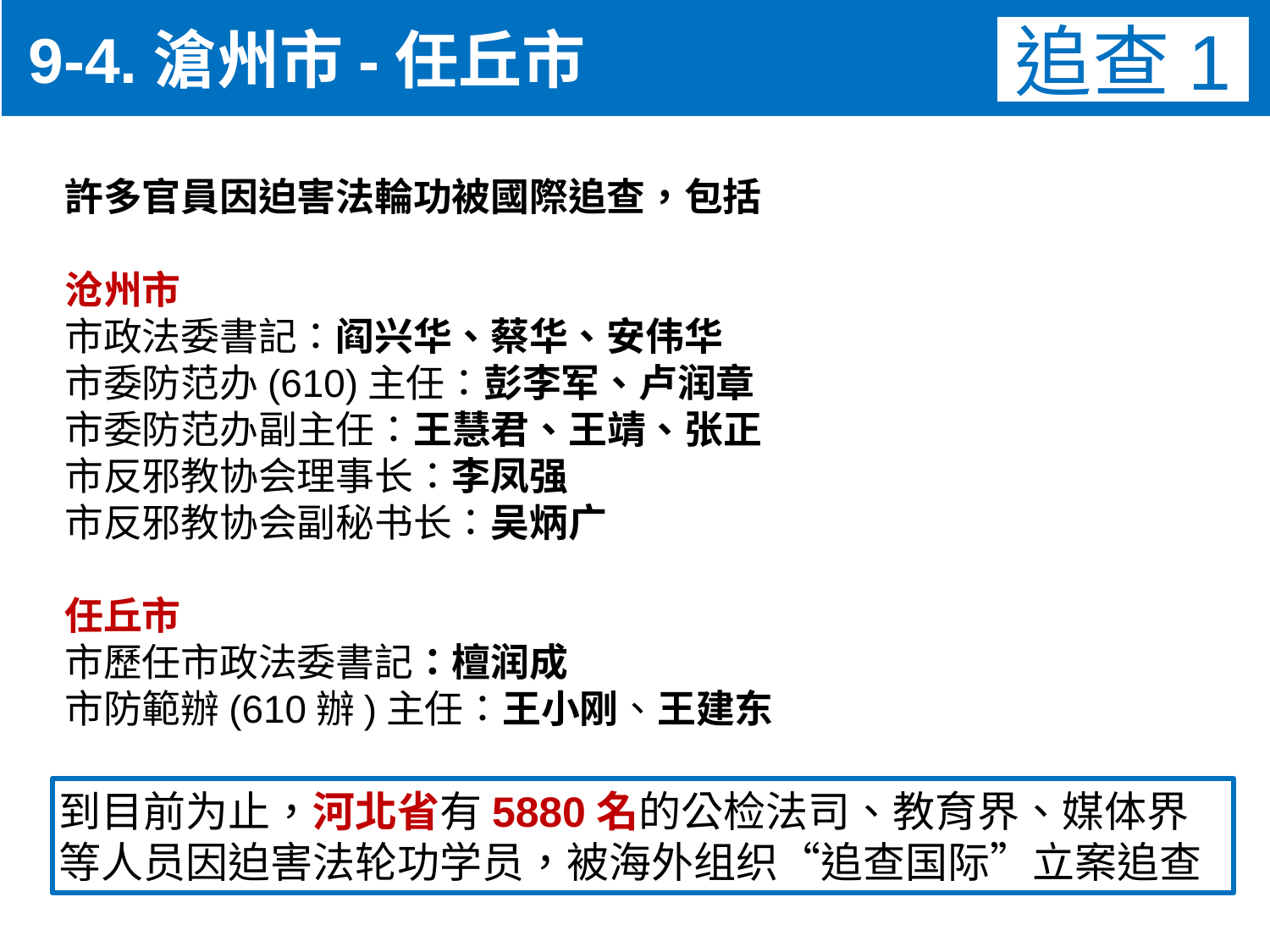

9-4.滄州市-任丘市
追查1
許多官員因迫害法輪功被國際追查，包括

沧州市
市政法委書記：阎兴华、蔡华、安伟华
市委防范办(610)主任：彭李军、卢润章
市委防范办副主任：王慧君、王靖、张正
市反邪教协会理事长：李凤强
市反邪教协会副秘书长：吴炳广

任丘市
市歷任市政法委書記：檀润成
市防範辦(610辦)主任：王小刚、王建东
到目前为止，河北省有5880名的公检法司、教育界、媒体界
等人员因迫害法轮功学员，被海外组织“追查国际”立案追查